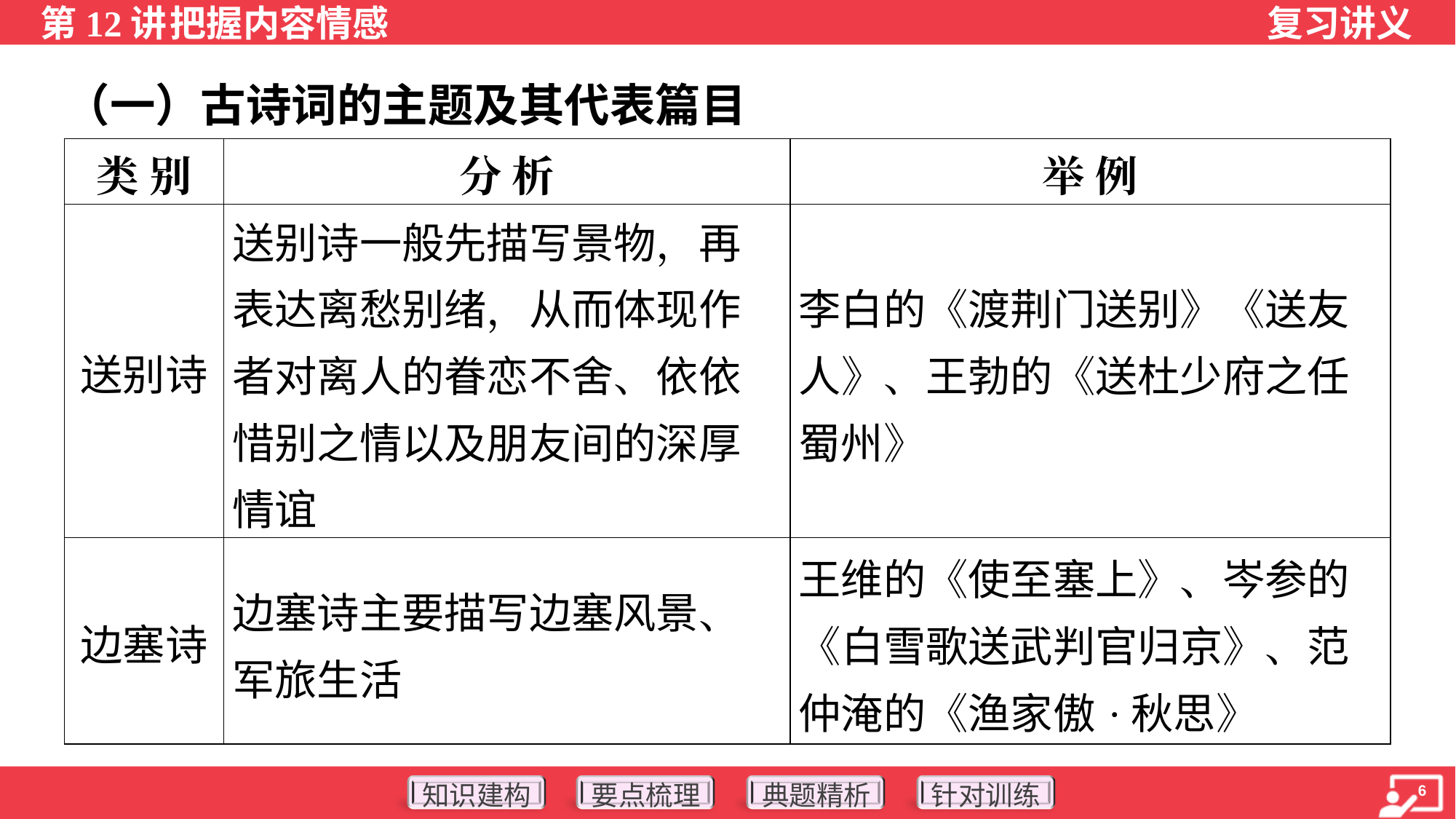

（一）古诗词的主题及其代表篇目
| 类 别 | 分 析 | 举 例 |
| --- | --- | --- |
| 送别诗 | 送别诗一般先描写景物，再表达离愁别绪，从而体现作者对离人的眷恋不舍、依依惜别之情以及朋友间的深厚情谊 | 李白的《渡荆门送别》《送友人》、王勃的《送杜少府之任蜀州》 |
| 边塞诗 | 边塞诗主要描写边塞风景、军旅生活 | 王维的《使至塞上》、岑参的《白雪歌送武判官归京》、范仲淹的《渔家傲·秋思》 |